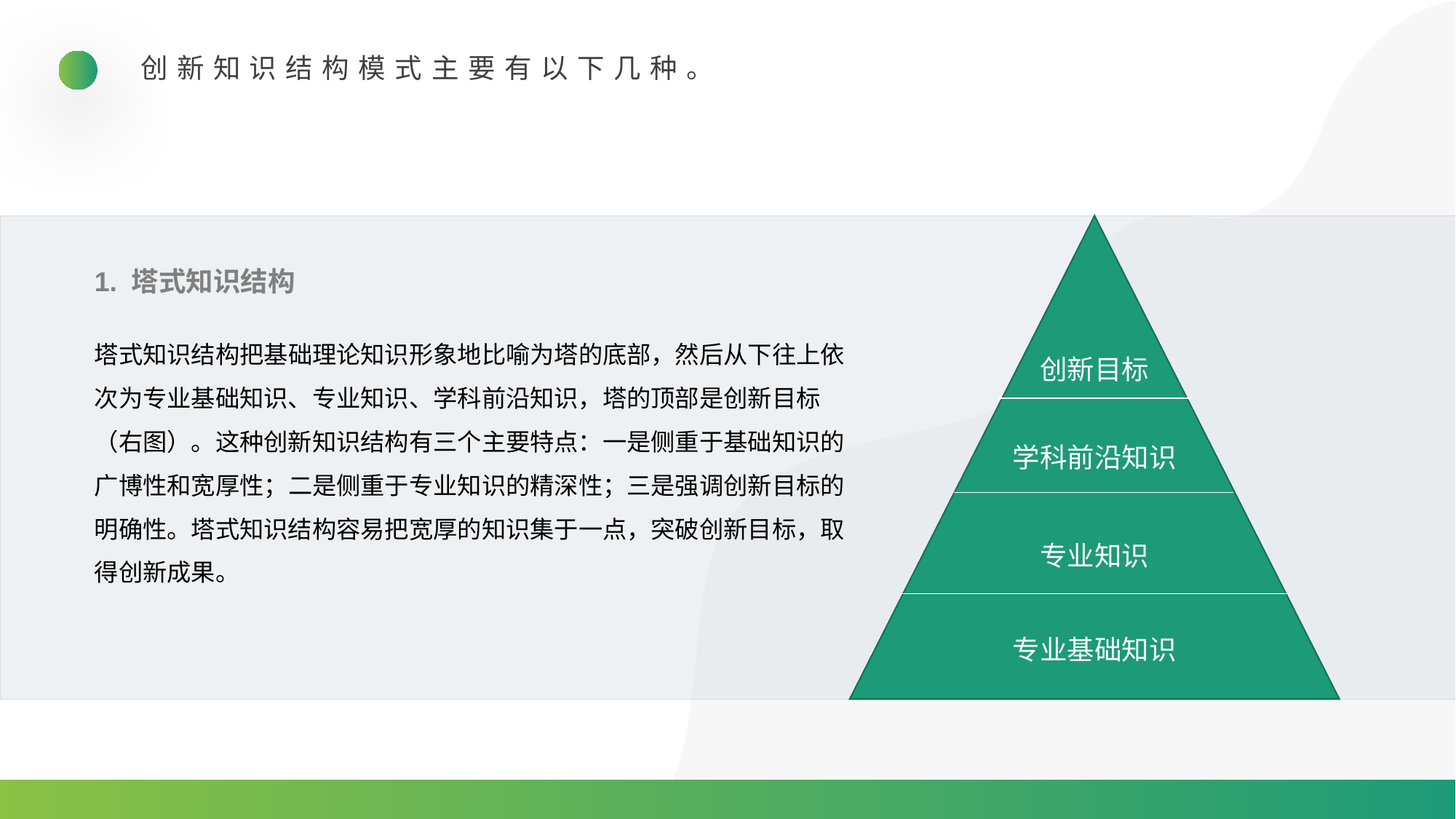

创新知识结构模式主要有以下几种。

创新目标
学科前沿知识
专业知识
专业基础知识
1. 塔式知识结构
塔式知识结构把基础理论知识形象地比喻为塔的底部，然后从下往上依次为专业基础知识、专业知识、学科前沿知识，塔的顶部是创新目标（右图）。这种创新知识结构有三个主要特点：一是侧重于基础知识的广博性和宽厚性；二是侧重于专业知识的精深性；三是强调创新目标的明确性。塔式知识结构容易把宽厚的知识集于一点，突破创新目标，取得创新成果。